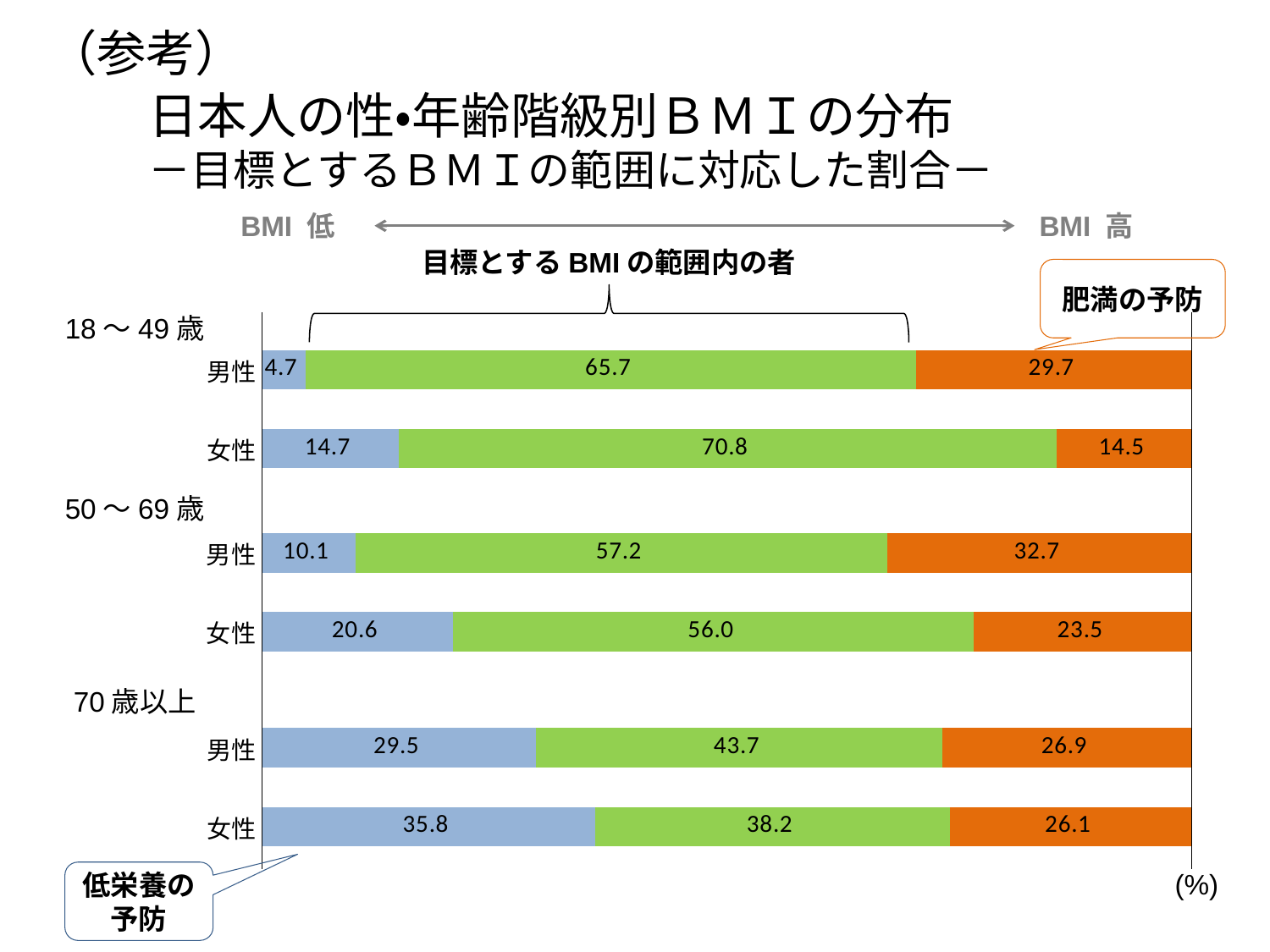

（参考）
日本人の性・年齢階級別ＢＭＩの分布
－目標とするＢＭＩの範囲に対応した割合－

BMI 低
BMI 高
目標とするBMIの範囲内の者

### Chart

| Category | 18.5未満 | 18.5～24.9 | 25.0以上 |
|---|---|---|---|
| 女性 | 14.7 | 70.8 | 14.5 |
| 男性 | 4.7 | 65.7 | 29.7 |
18～49歳

### Chart

| Category | 20.0未満 | 20.0～24.9 | 25.0以上 |
|---|---|---|---|
| 女性 | 20.6 | 56.0 | 23.5 |
| 男性 | 10.1 | 57.2 | 32.7 |
50～69歳

### Chart

| Category | 21.5未満 | 21.5～24.9 | 25.0以上 |
|---|---|---|---|
| 女性 | 35.800000000000004 | 38.2 | 26.1 |
| 男性 | 29.5 | 43.7 | 26.9 |
70歳以上
(%)
肥満の予防
低栄養の予防